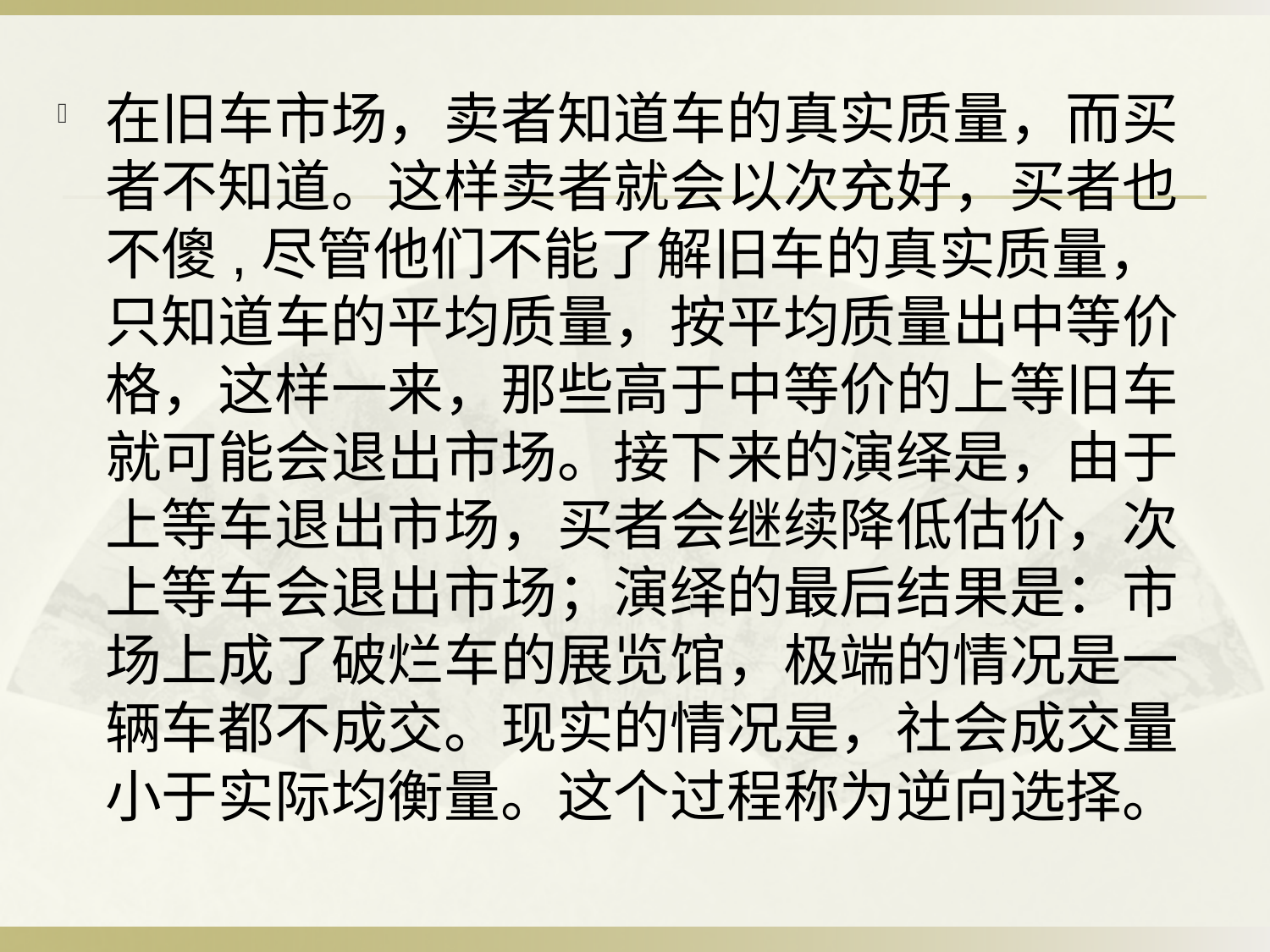

在旧车市场，卖者知道车的真实质量，而买者不知道。这样卖者就会以次充好，买者也不傻,尽管他们不能了解旧车的真实质量，只知道车的平均质量，按平均质量出中等价格，这样一来，那些高于中等价的上等旧车就可能会退出市场。接下来的演绎是，由于上等车退出市场，买者会继续降低估价，次上等车会退出市场；演绎的最后结果是：市场上成了破烂车的展览馆，极端的情况是一辆车都不成交。现实的情况是，社会成交量小于实际均衡量。这个过程称为逆向选择。